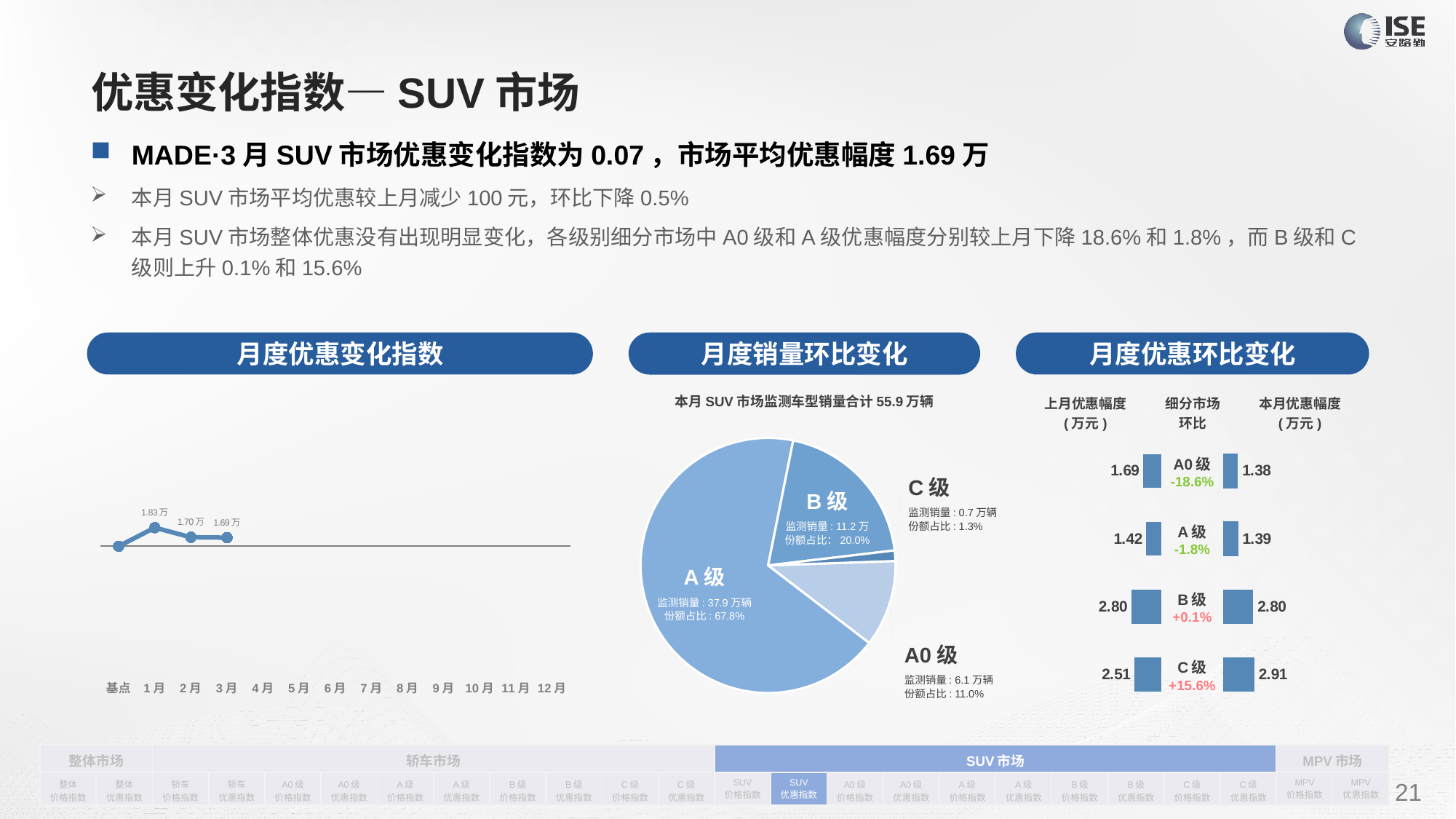

# 优惠变化指数—SUV市场
MADE·3月SUV市场优惠变化指数为0.07，市场平均优惠幅度1.69万
本月SUV市场平均优惠较上月减少100元，环比下降0.5%
本月SUV市场整体优惠没有出现明显变化，各级别细分市场中A0级和A级优惠幅度分别较上月下降18.6%和1.8%，而B级和C级则上升0.1%和15.6%
月度优惠变化指数

月度优惠环比变化

月度销量环比变化

本月SUV市场监测车型销量合计55.9万辆

### Chart

| Category | Y2022 |
|---|---|
| 基点 | 0.0 |
| 1月 | 0.15 |
| 2月 | 0.07281176262422484 |
| 3月 | 0.07 |
| 4月 | None |
| 5月 | None |
| 6月 | None |
| 7月 | None |
| 8月 | None |
| 9月 | None |
| 10月 | None |
| 11月 | None |
| 12月 | None |
| 上月优惠幅度 (万元) | 细分市场 环比 | 本月优惠幅度 (万元) |
| --- | --- | --- |

### Chart

| Category | 细分市场 |
|---|---|
| A0级 | 61290.0 |
| A级 | 378628.0 |
| B级 | 111507.0 |
| C级 | 7429.0 |
| A0级 -18.6% |
| --- |
| A级 -1.8% |
| B级 +0.1% |
| C级 +15.6% |

### Chart

| Category | 优惠金额 |
|---|---|
| A0 | 1.6906022887922885 |
| A | 1.4190459127865418 |
| B | 2.8019108433127187 |
| C | 2.51391856983793 |

### Chart

| Category | 优惠金额 |
|---|---|
| A0 | 1.3766861657692935 |
| A | 1.3940412005979483 |
| B | 2.803781278305399 |
| C | 2.9059294925292773 |
C级
监测销量: 0.7万辆
份额占比: 1.3%
B级
监测销量: 11.2万
份额占比：20.0%
A级
监测销量: 37.9万辆
份额占比: 67.8%
A0级
监测销量: 6.1万辆
份额占比: 11.0%
| 整体市场 |  | 轿车市场 |  |  |  |  |  |  |  |  |  | SUV市场 |  |  |  |  |  |  |  |  |  | MPV市场 |  |
| --- | --- | --- | --- | --- | --- | --- | --- | --- | --- | --- | --- | --- | --- | --- | --- | --- | --- | --- | --- | --- | --- | --- | --- |
| 整体 价格指数 | 整体 优惠指数 | 轿车 价格指数 | 轿车 优惠指数 | A0级 价格指数 | A0级 优惠指数 | A级 价格指数 | A级 优惠指数 | B级 价格指数 | B级 优惠指数 | C级 价格指数 | C级 优惠指数 | SUV 价格指数 | SUV 优惠指数 | A0级 价格指数 | A0级 优惠指数 | A级 价格指数 | A级 优惠指数 | B级 价格指数 | B级 优惠指数 | C级 价格指数 | C级 优惠指数 | MPV 价格指数 | MPV 优惠指数 |
请在插入菜单—页眉和页脚中修改此 文本
21